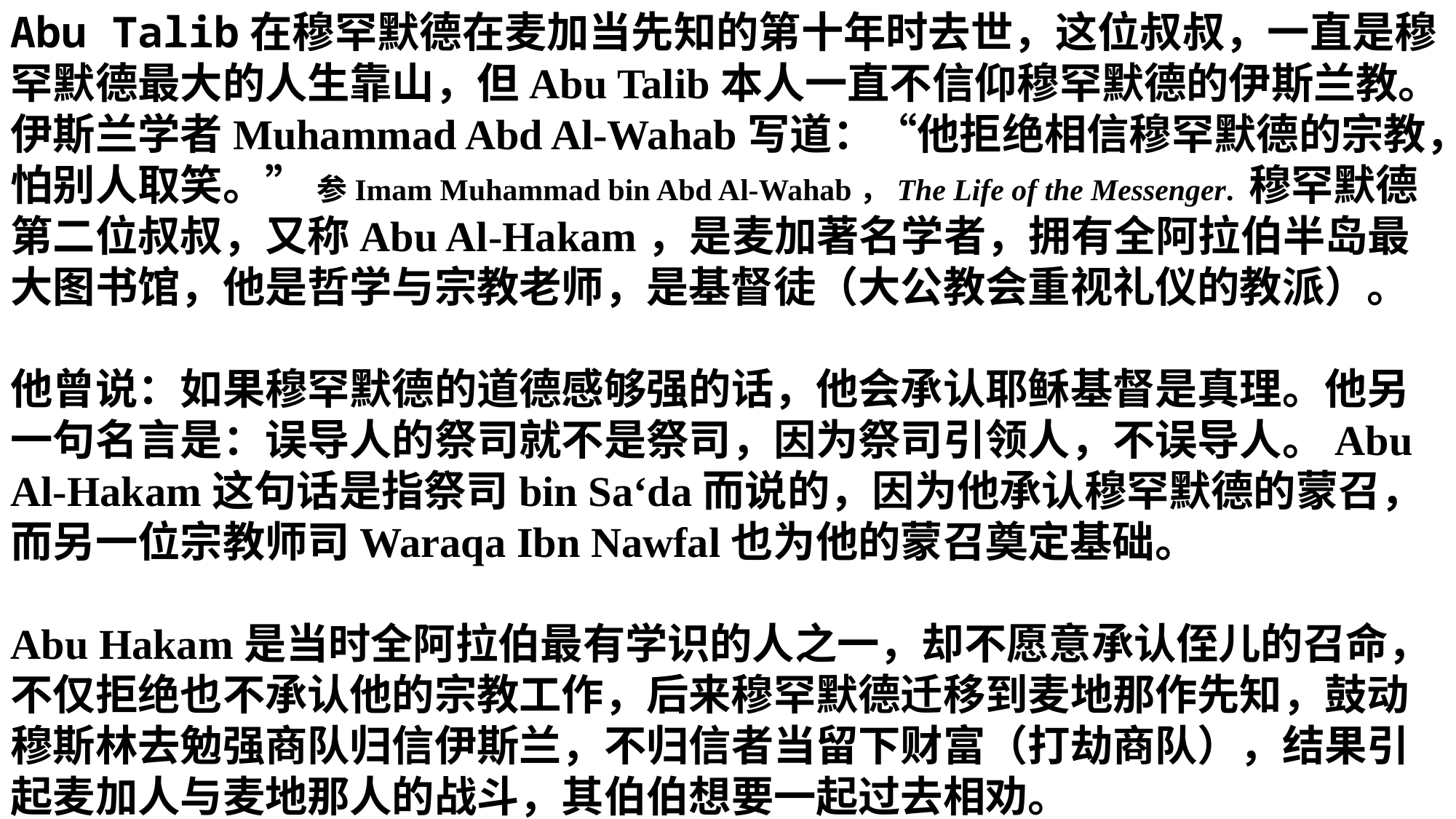

Abu Talib在穆罕默德在麦加当先知的第十年时去世，这位叔叔，一直是穆罕默德最大的人生靠山，但Abu Talib本人一直不信仰穆罕默德的伊斯兰教。伊斯兰学者Muhammad Abd Al-Wahab写道：“他拒绝相信穆罕默德的宗教，怕别人取笑。” 参Imam Muhammad bin Abd Al-Wahab，The Life of the Messenger. 穆罕默德第二位叔叔，又称Abu Al-Hakam，是麦加著名学者，拥有全阿拉伯半岛最大图书馆，他是哲学与宗教老师，是基督徒（大公教会重视礼仪的教派）。

他曾说：如果穆罕默德的道德感够强的话，他会承认耶稣基督是真理。他另一句名言是：误导人的祭司就不是祭司，因为祭司引领人，不误导人。Abu Al-Hakam这句话是指祭司bin Sa‘da而说的，因为他承认穆罕默德的蒙召，而另一位宗教师司Waraqa Ibn Nawfal也为他的蒙召奠定基础。

Abu Hakam是当时全阿拉伯最有学识的人之一，却不愿意承认侄儿的召命，不仅拒绝也不承认他的宗教工作，后来穆罕默德迁移到麦地那作先知，鼓动穆斯林去勉强商队归信伊斯兰，不归信者当留下财富（打劫商队），结果引起麦加人与麦地那人的战斗，其伯伯想要一起过去相劝。